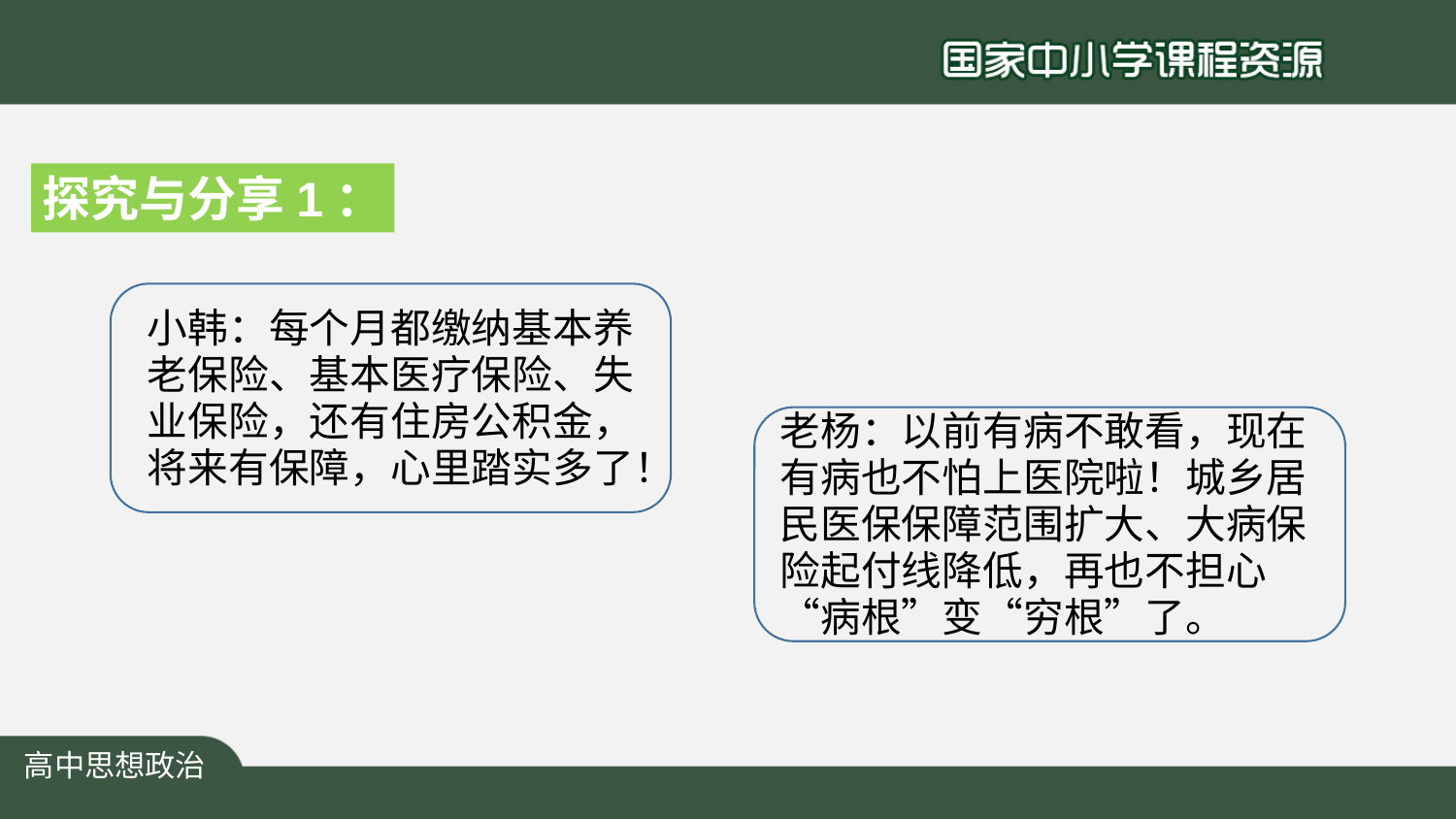

探究与分享1：

小韩：每个月都缴纳基本养老保险、基本医疗保险、失业保险，还有住房公积金，将来有保障，心里踏实多了！

老杨：以前有病不敢看，现在有病也不怕上医院啦！城乡居民医保保障范围扩大、大病保险起付线降低，再也不担心“病根”变“穷根”了。